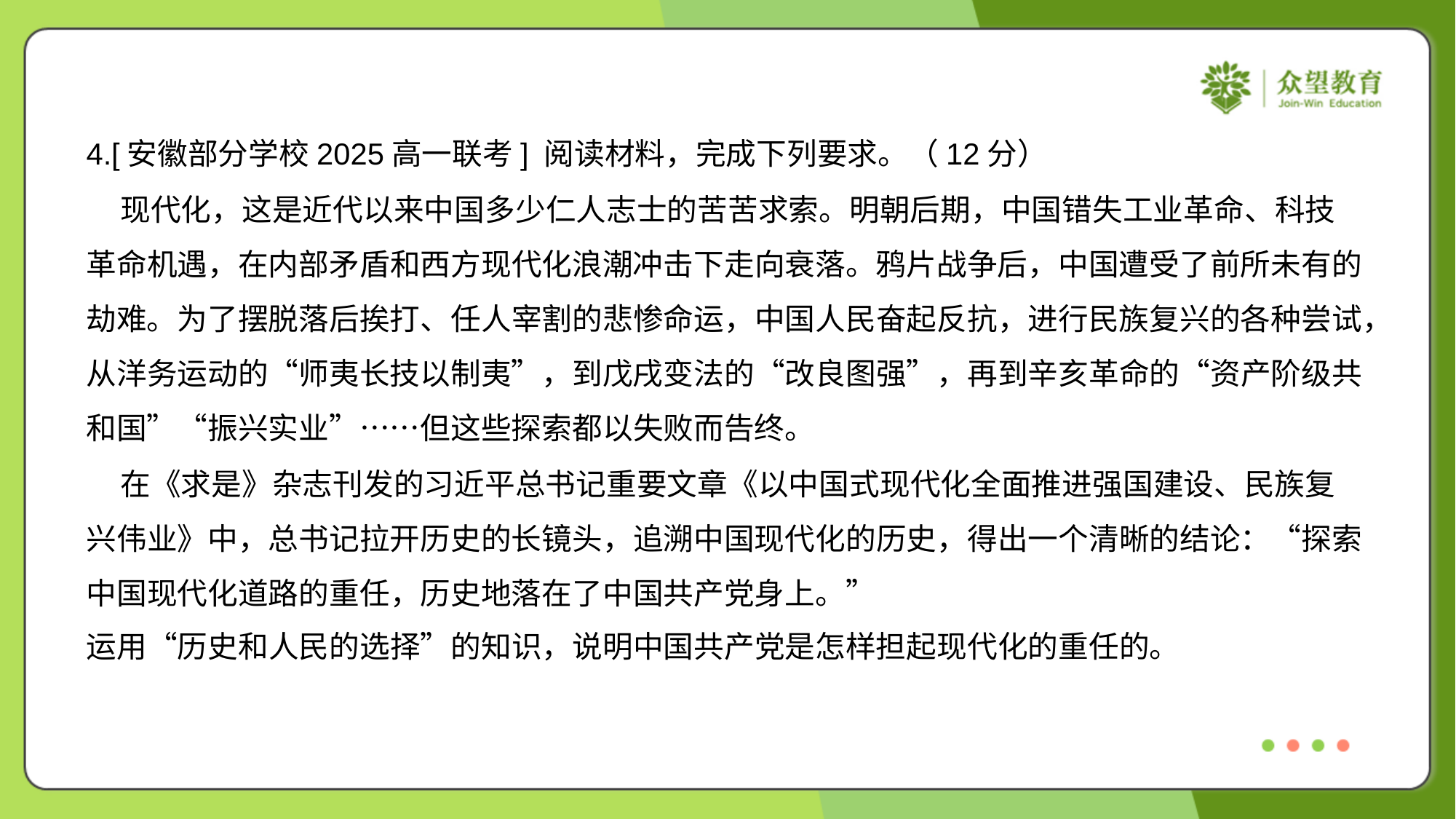

4.[安徽部分学校2025高一联考] 阅读材料，完成下列要求。（12分）
    现代化，这是近代以来中国多少仁人志士的苦苦求索。明朝后期，中国错失工业革命、科技
革命机遇，在内部矛盾和西方现代化浪潮冲击下走向衰落。鸦片战争后，中国遭受了前所未有的
劫难。为了摆脱落后挨打、任人宰割的悲惨命运，中国人民奋起反抗，进行民族复兴的各种尝试，
从洋务运动的“师夷长技以制夷”，到戊戌变法的“改良图强”，再到辛亥革命的“资产阶级共
和国”“振兴实业”……但这些探索都以失败而告终。
    在《求是》杂志刊发的习近平总书记重要文章《以中国式现代化全面推进强国建设、民族复
兴伟业》中，总书记拉开历史的长镜头，追溯中国现代化的历史，得出一个清晰的结论：“探索
中国现代化道路的重任，历史地落在了中国共产党身上。”
运用“历史和人民的选择”的知识，说明中国共产党是怎样担起现代化的重任的。